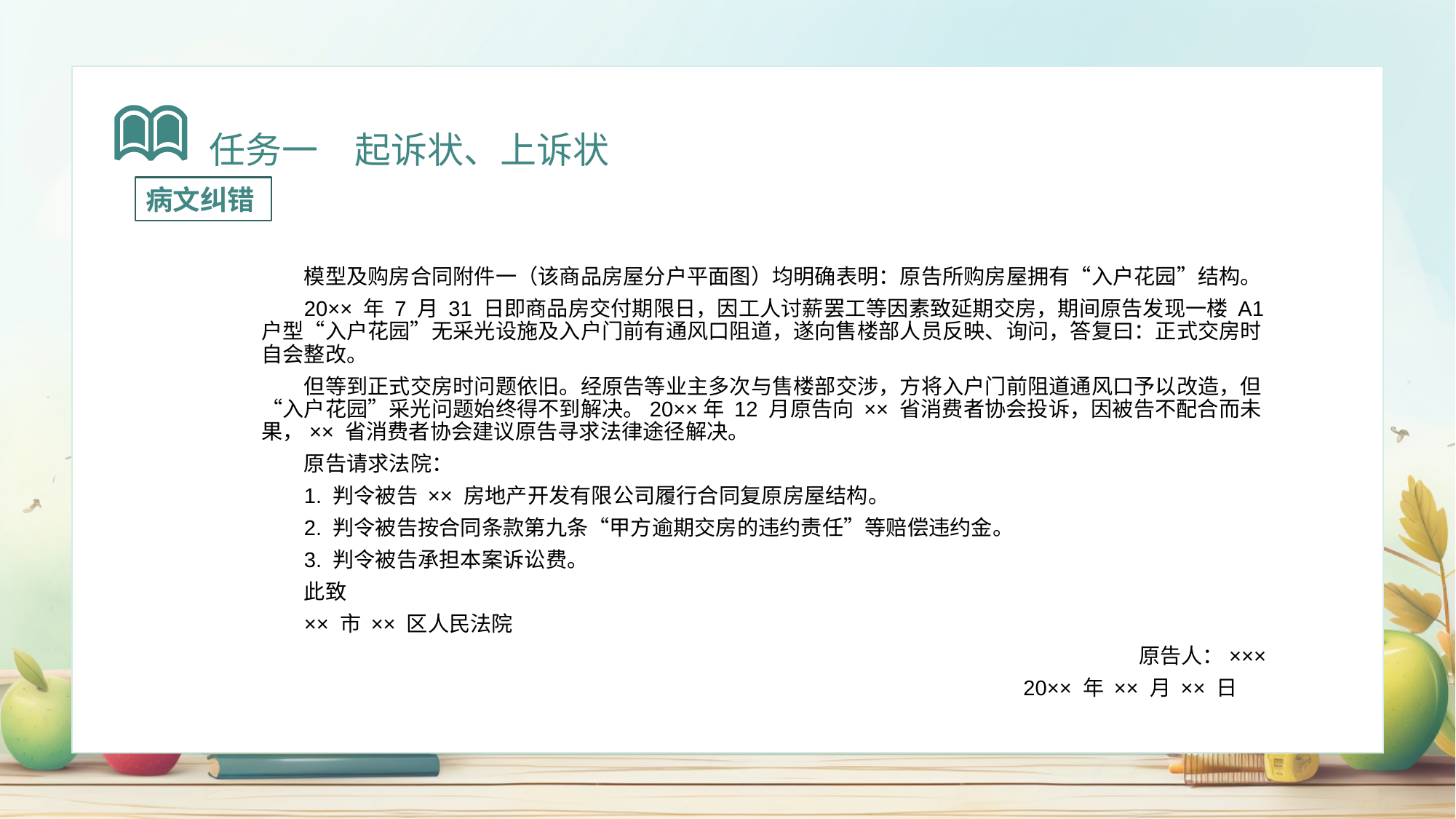

任务一　起诉状、上诉状

病文纠错

模型及购房合同附件一（该商品房屋分户平面图）均明确表明：原告所购房屋拥有“入户花园”结构。
20×× 年 7 月 31 日即商品房交付期限日，因工人讨薪罢工等因素致延期交房，期间原告发现一楼 A1 户型“入户花园”无采光设施及入户门前有通风口阻道，遂向售楼部人员反映、询问，答复曰：正式交房时自会整改。
但等到正式交房时问题依旧。经原告等业主多次与售楼部交涉，方将入户门前阻道通风口予以改造，但“入户花园”采光问题始终得不到解决。20××年 12 月原告向 ×× 省消费者协会投诉，因被告不配合而未果，×× 省消费者协会建议原告寻求法律途径解决。
原告请求法院：
1. 判令被告 ×× 房地产开发有限公司履行合同复原房屋结构。
2. 判令被告按合同条款第九条“甲方逾期交房的违约责任”等赔偿违约金。
3. 判令被告承担本案诉讼费。
此致
×× 市 ×× 区人民法院
原告人：×××
20×× 年 ×× 月 ×× 日